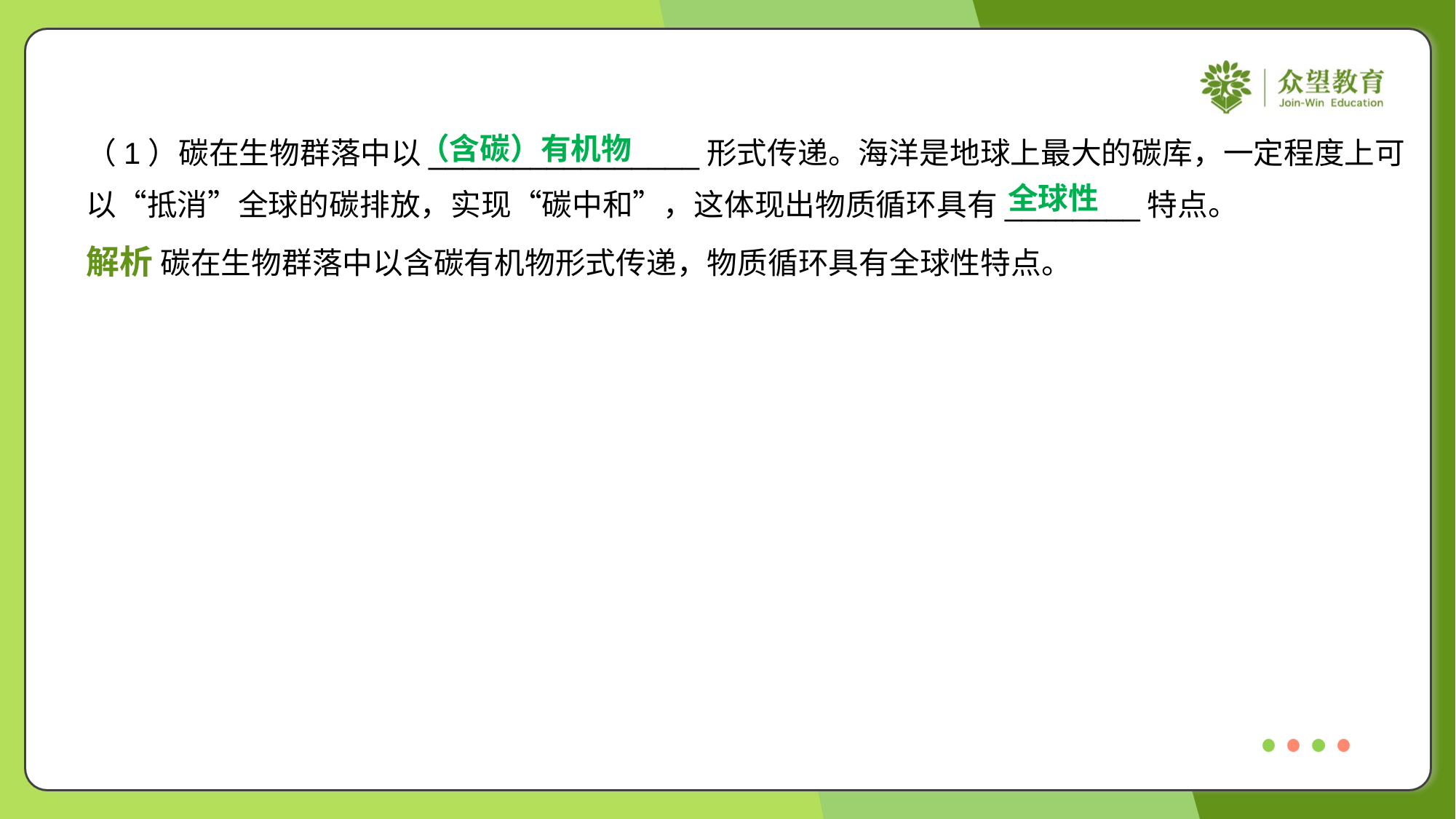

（含碳）有机物
（1）碳在生物群落中以________________形式传递。海洋是地球上最大的碳库，一定程度上可
以“抵消”全球的碳排放，实现“碳中和”，这体现出物质循环具有________特点。
全球性
解析 碳在生物群落中以含碳有机物形式传递，物质循环具有全球性特点。